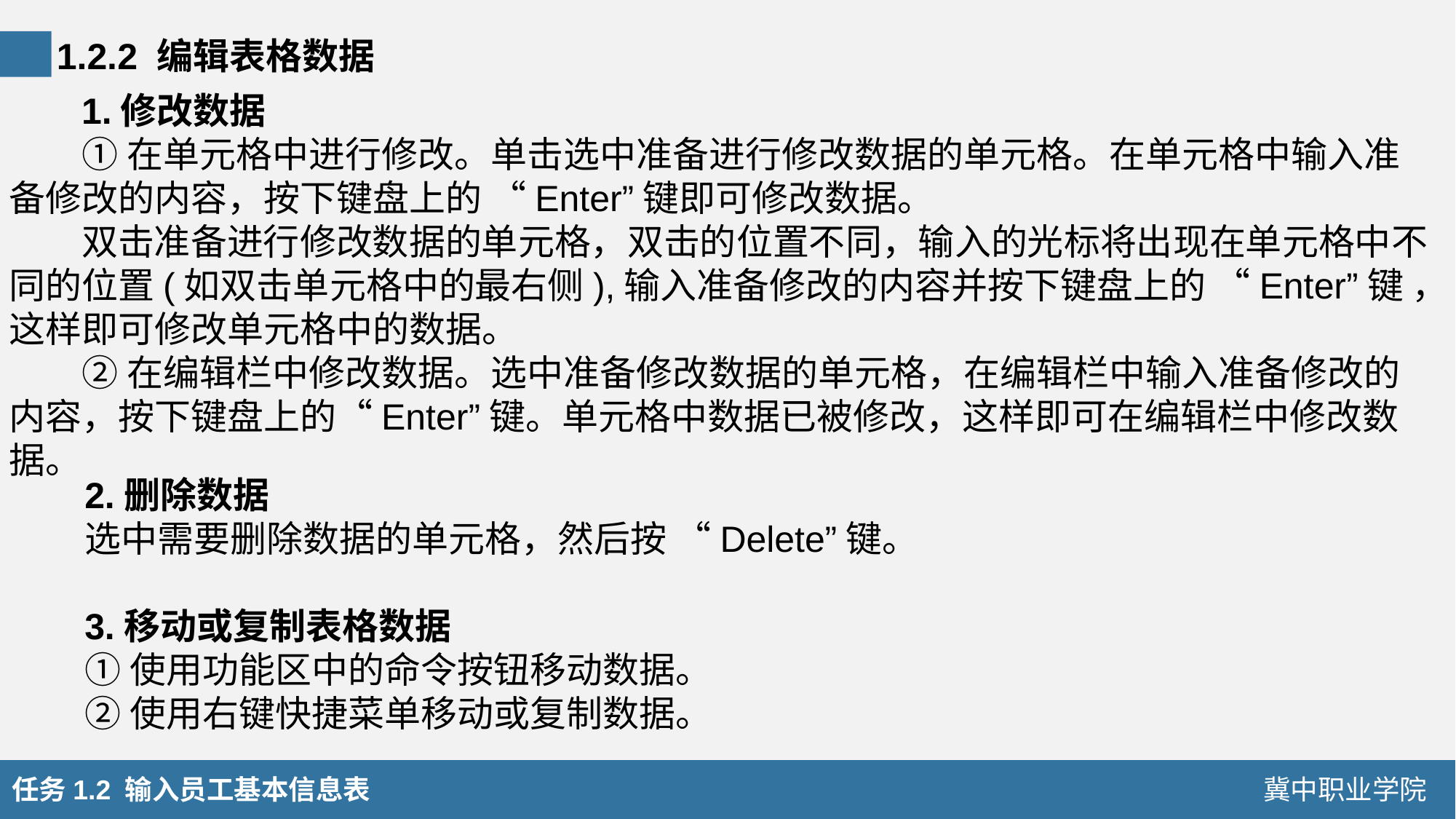

1.2.2 编辑表格数据
1.修改数据
①在单元格中进行修改。单击选中准备进行修改数据的单元格。在单元格中输入准备修改的内容，按下键盘上的 “Enter”键即可修改数据。
双击准备进行修改数据的单元格，双击的位置不同，输入的光标将出现在单元格中不 同的位置(如双击单元格中的最右侧),输入准备修改的内容并按下键盘上的 “Enter”键 ，这样即可修改单元格中的数据。
②在编辑栏中修改数据。选中准备修改数据的单元格，在编辑栏中输入准备修改的内容，按下键盘上的“Enter”键。单元格中数据已被修改，这样即可在编辑栏中修改数据。

2.删除数据
选中需要删除数据的单元格，然后按 “Delete”键。

3.移动或复制表格数据
①使用功能区中的命令按钮移动数据。
②使用右键快捷菜单移动或复制数据。

任务1.2 输入员工基本信息表
冀中职业学院